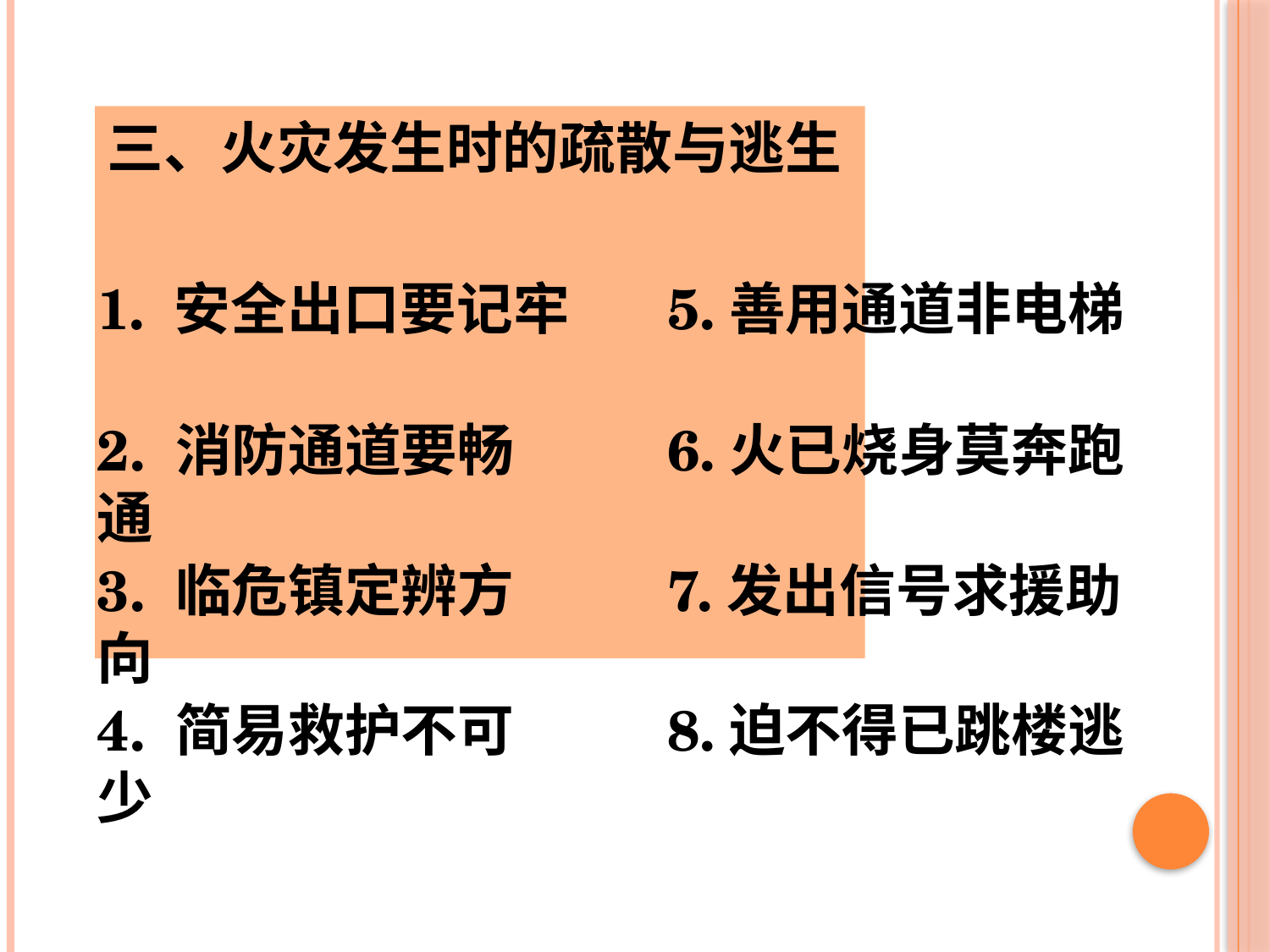

三、火灾发生时的疏散与逃生
1. 安全出口要记牢
5.善用通道非电梯
2. 消防通道要畅通
6.火已烧身莫奔跑
3. 临危镇定辨方向
7.发出信号求援助
4. 简易救护不可少
8.迫不得已跳楼逃